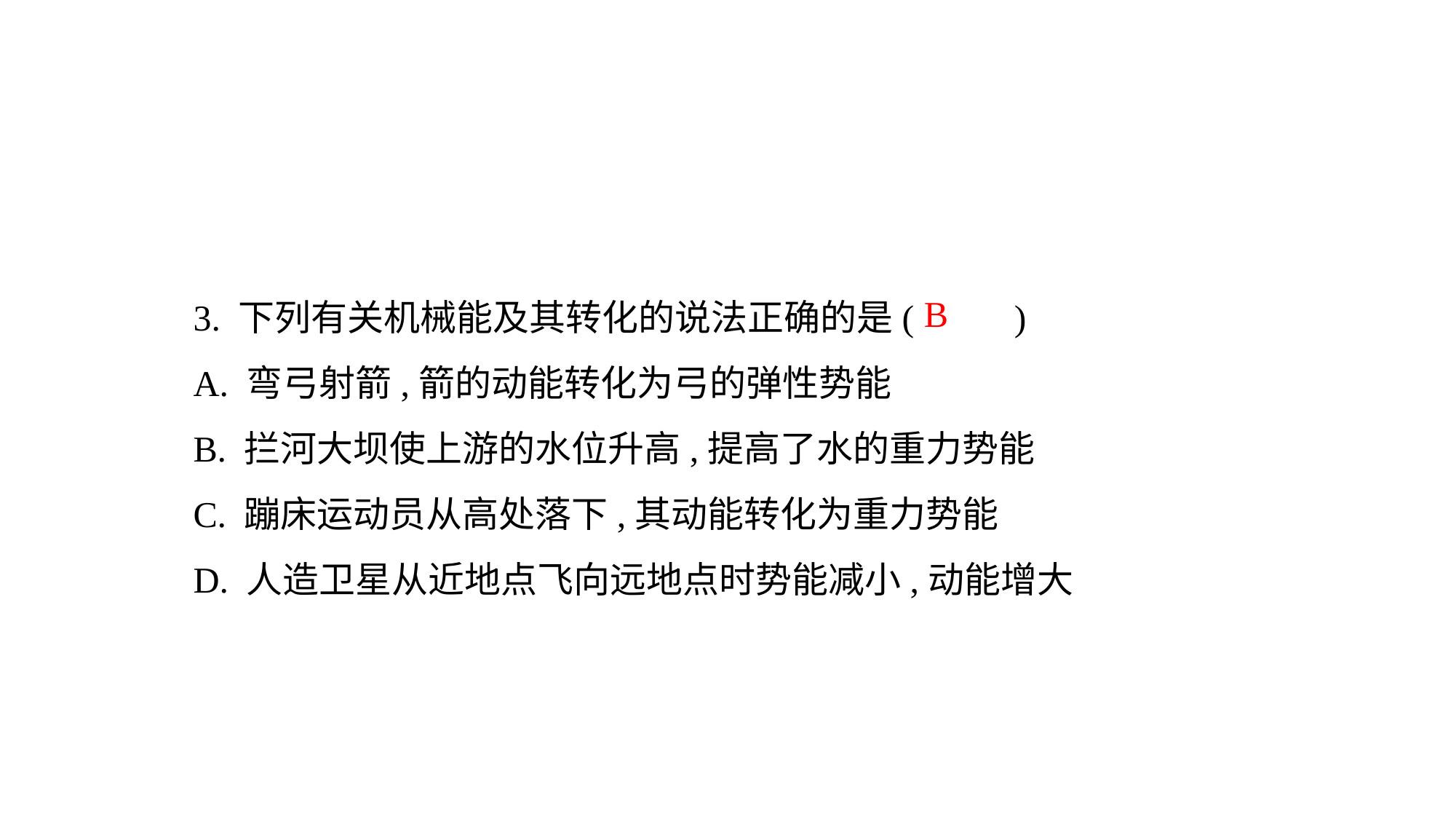

3. 下列有关机械能及其转化的说法正确的是(           )
A. 弯弓射箭,箭的动能转化为弓的弹性势能
B. 拦河大坝使上游的水位升高,提高了水的重力势能
C. 蹦床运动员从高处落下,其动能转化为重力势能
D. 人造卫星从近地点飞向远地点时势能减小,动能增大
B